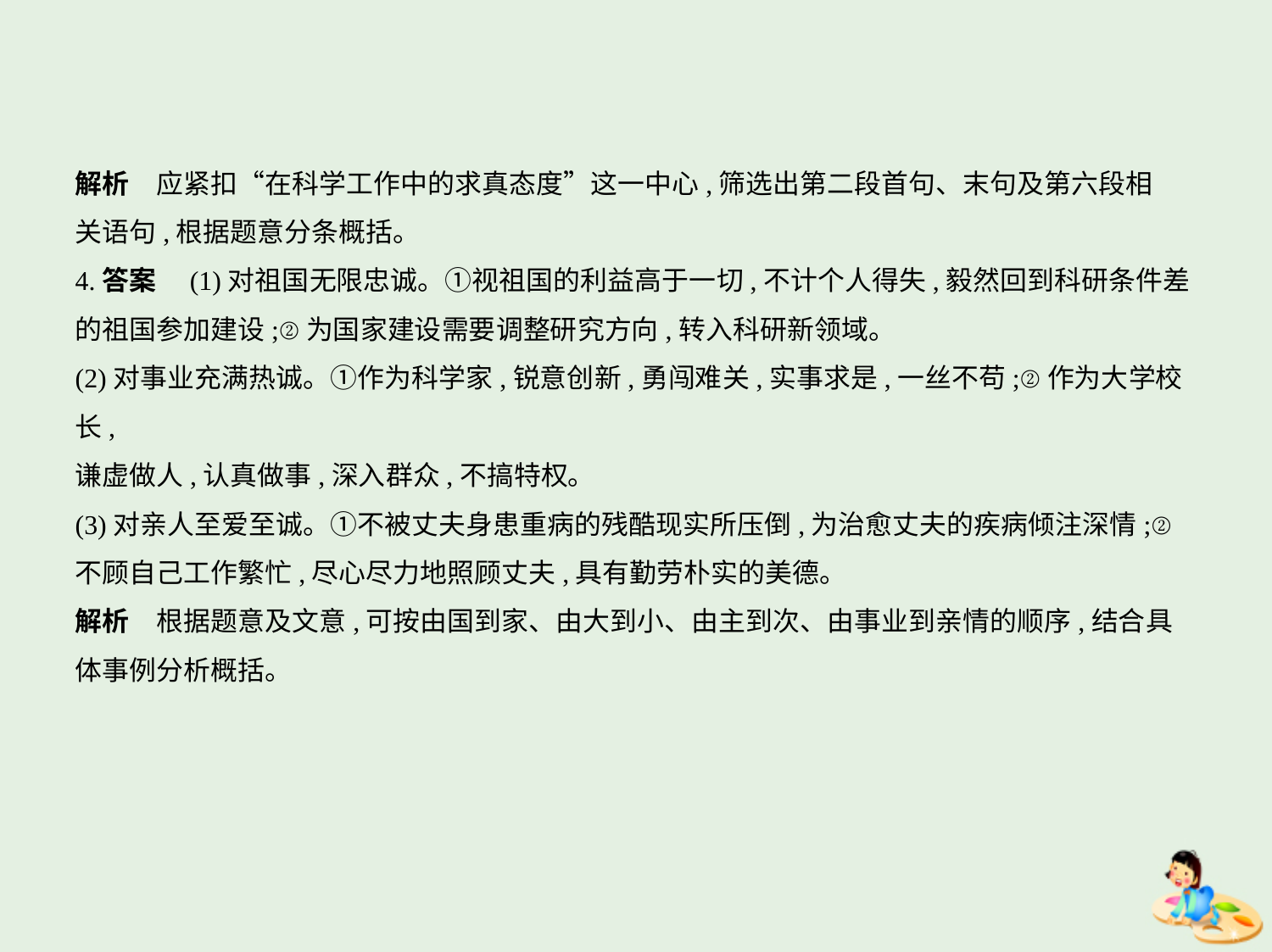

解析　应紧扣“在科学工作中的求真态度”这一中心,筛选出第二段首句、末句及第六段相
关语句,根据题意分条概括。
4.答案　(1)对祖国无限忠诚。①视祖国的利益高于一切,不计个人得失,毅然回到科研条件差
的祖国参加建设;②为国家建设需要调整研究方向,转入科研新领域。
(2)对事业充满热诚。①作为科学家,锐意创新,勇闯难关,实事求是,一丝不苟;②作为大学校长,
谦虚做人,认真做事,深入群众,不搞特权。
(3)对亲人至爱至诚。①不被丈夫身患重病的残酷现实所压倒,为治愈丈夫的疾病倾注深情;②
不顾自己工作繁忙,尽心尽力地照顾丈夫,具有勤劳朴实的美德。
解析　根据题意及文意,可按由国到家、由大到小、由主到次、由事业到亲情的顺序,结合具
体事例分析概括。